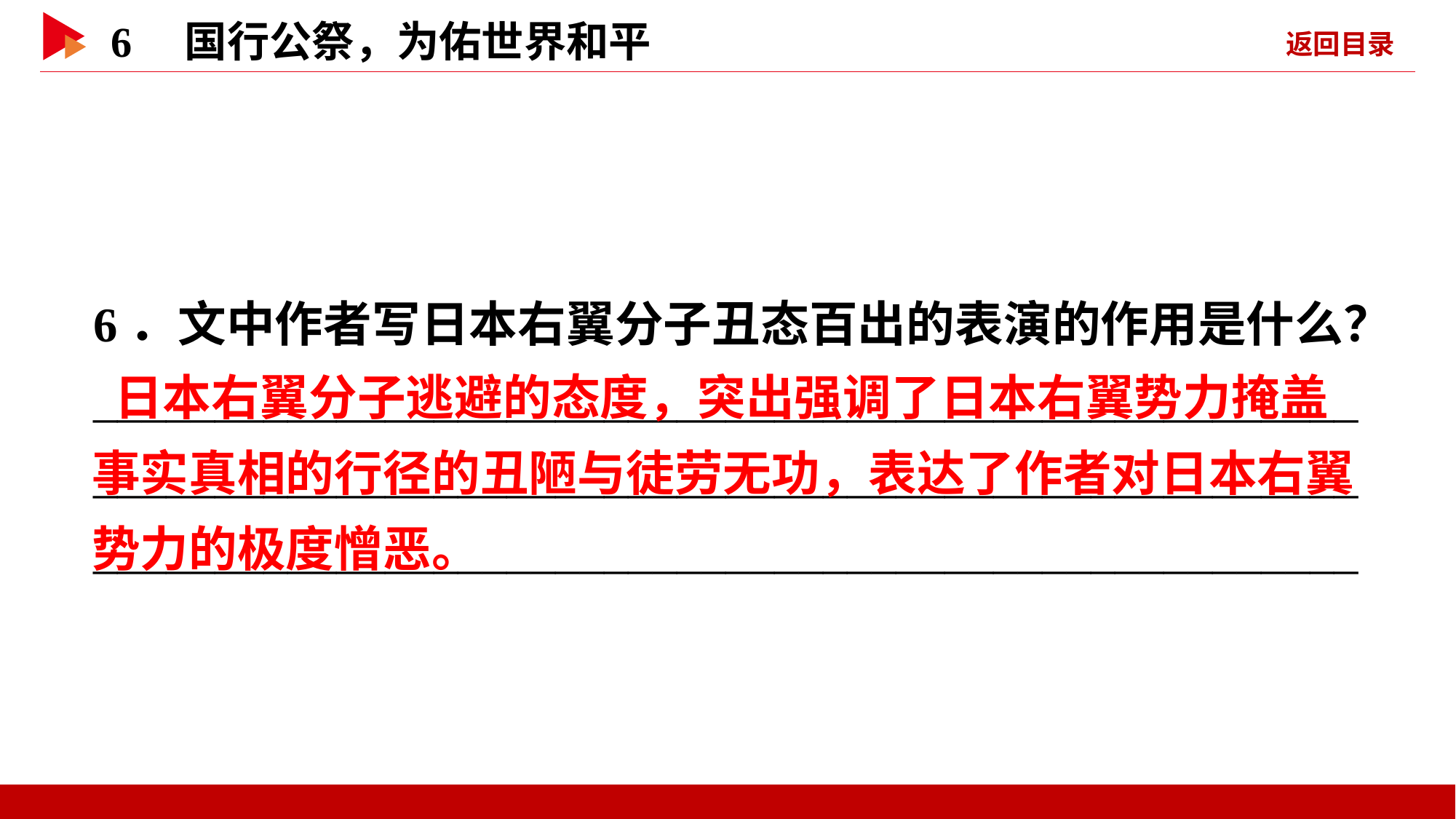

6．文中作者写日本右翼分子丑态百出的表演的作用是什么？
____________________________________________________________________________________________________________________________________________________________
 日本右翼分子逃避的态度，突出强调了日本右翼势力掩盖事实真相的行径的丑陋与徒劳无功，表达了作者对日本右翼势力的极度憎恶。